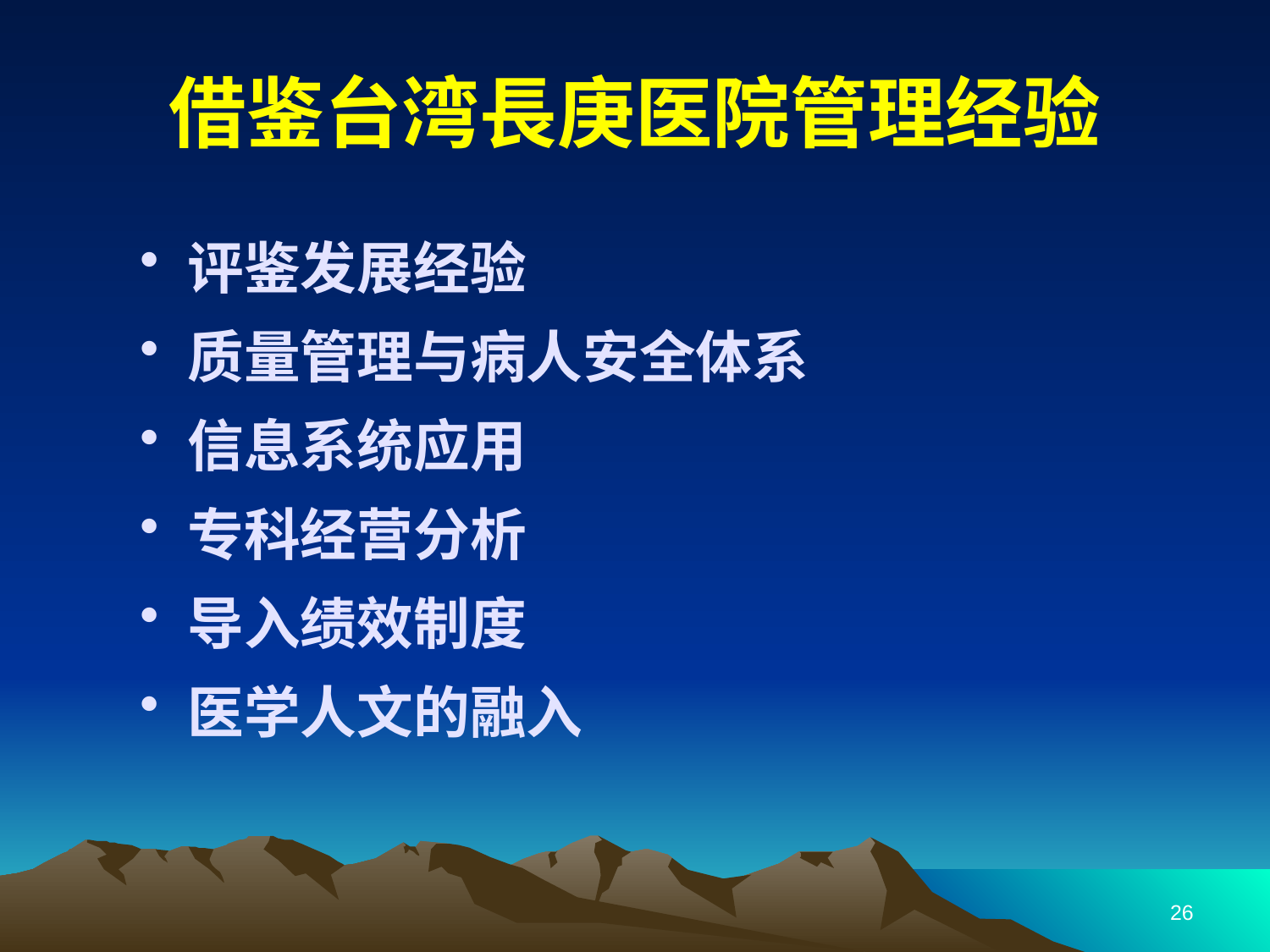

# 借鉴台湾長庚医院管理经验
评鉴发展经验
质量管理与病人安全体系
信息系统应用
专科经营分析
导入绩效制度
医学人文的融入
26